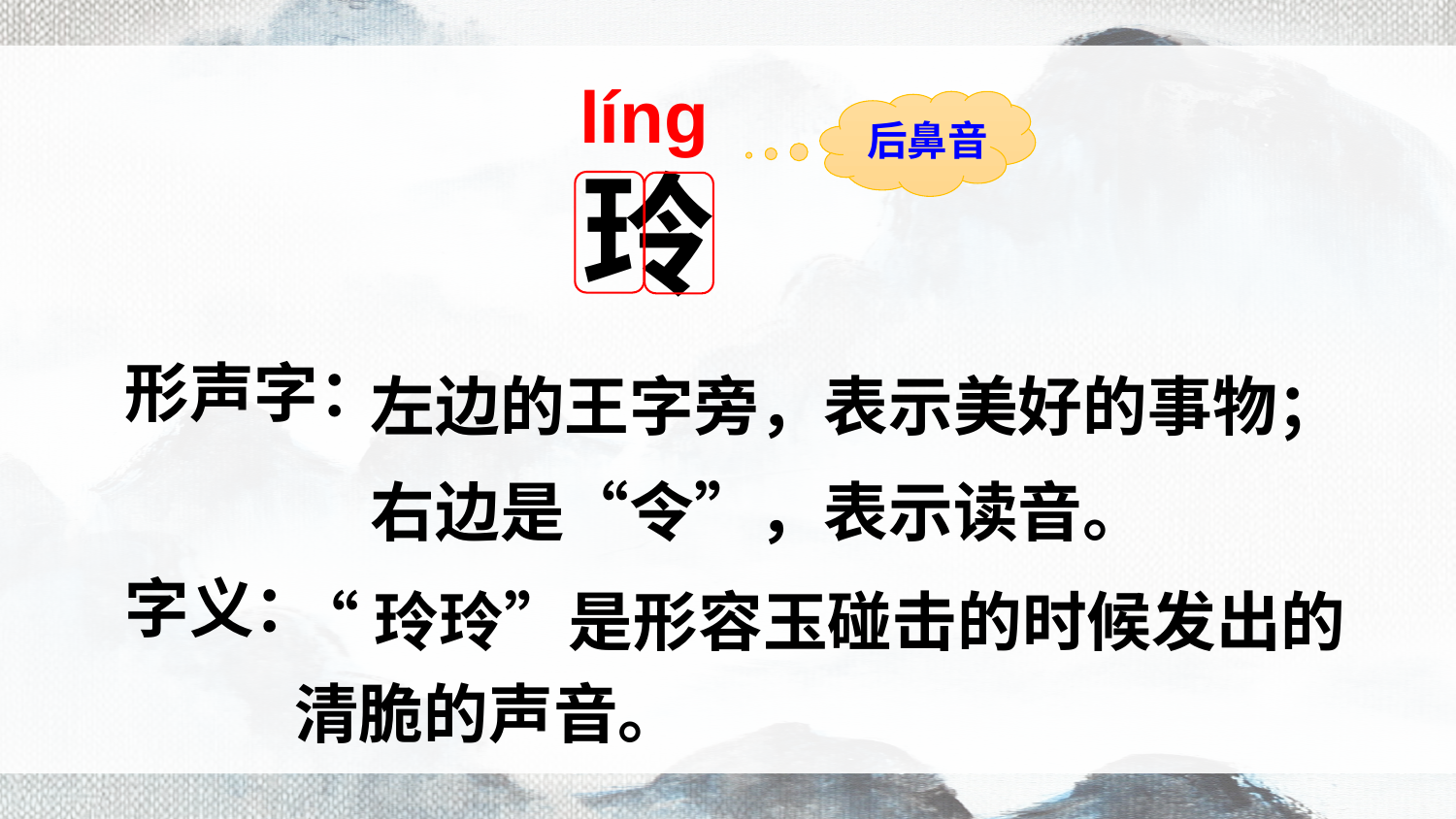

línɡ

后鼻音
玲

左边的王字旁，表示美好的事物；
形声字：
右边是“令”，表示读音。
“玲玲”是形容玉碰击的时候发出的清脆的声音。
字义：